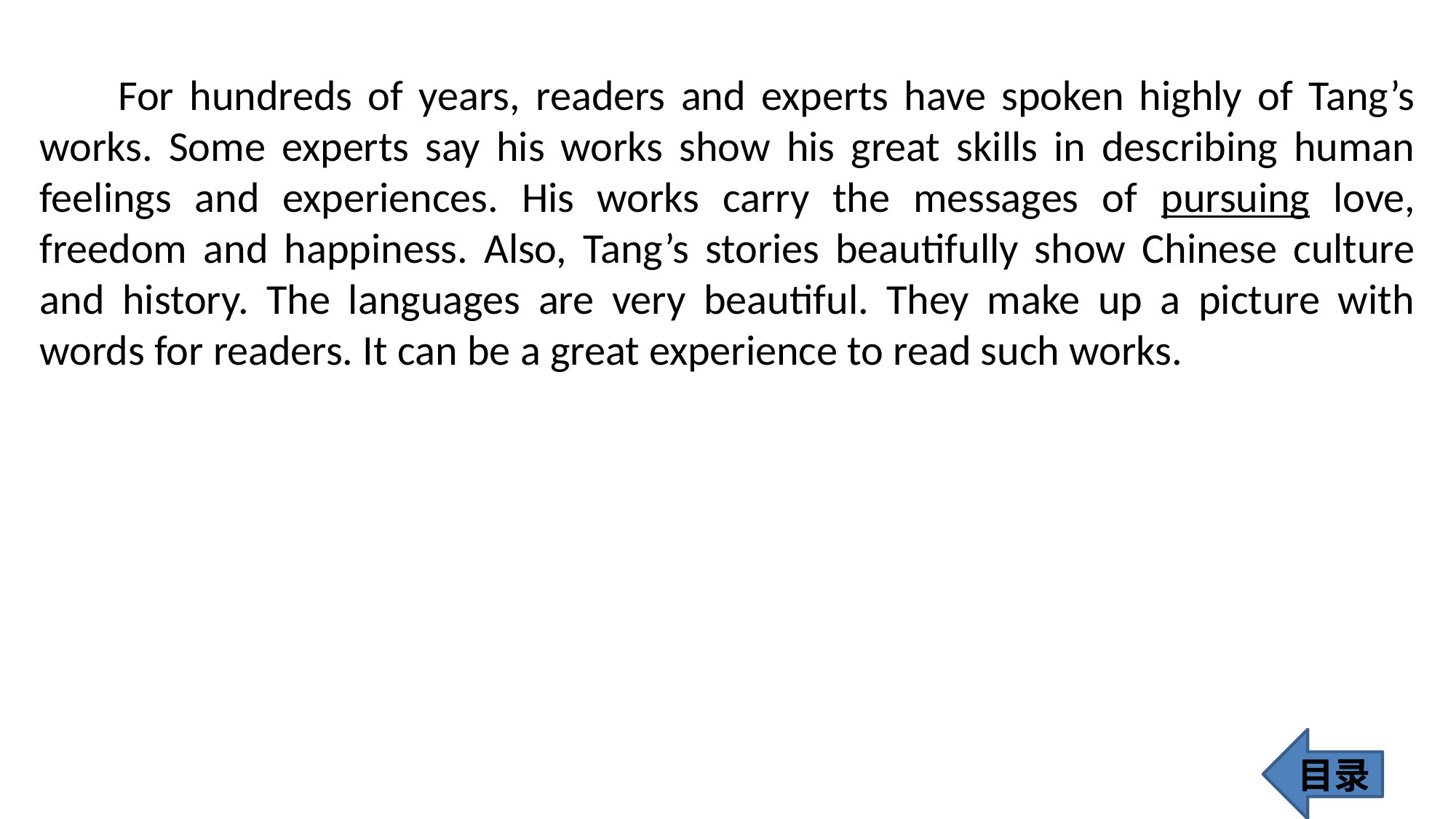

For hundreds of years, readers and experts have spoken highly of Tang’s works. Some experts say his works show his great skills in describing human feelings and experiences. His works carry the messages of pursuing love, freedom and happiness. Also, Tang’s stories beautifully show Chinese culture and history. The languages are very beautiful. They make up a picture with words for readers. It can be a great experience to read such works.
目录
138